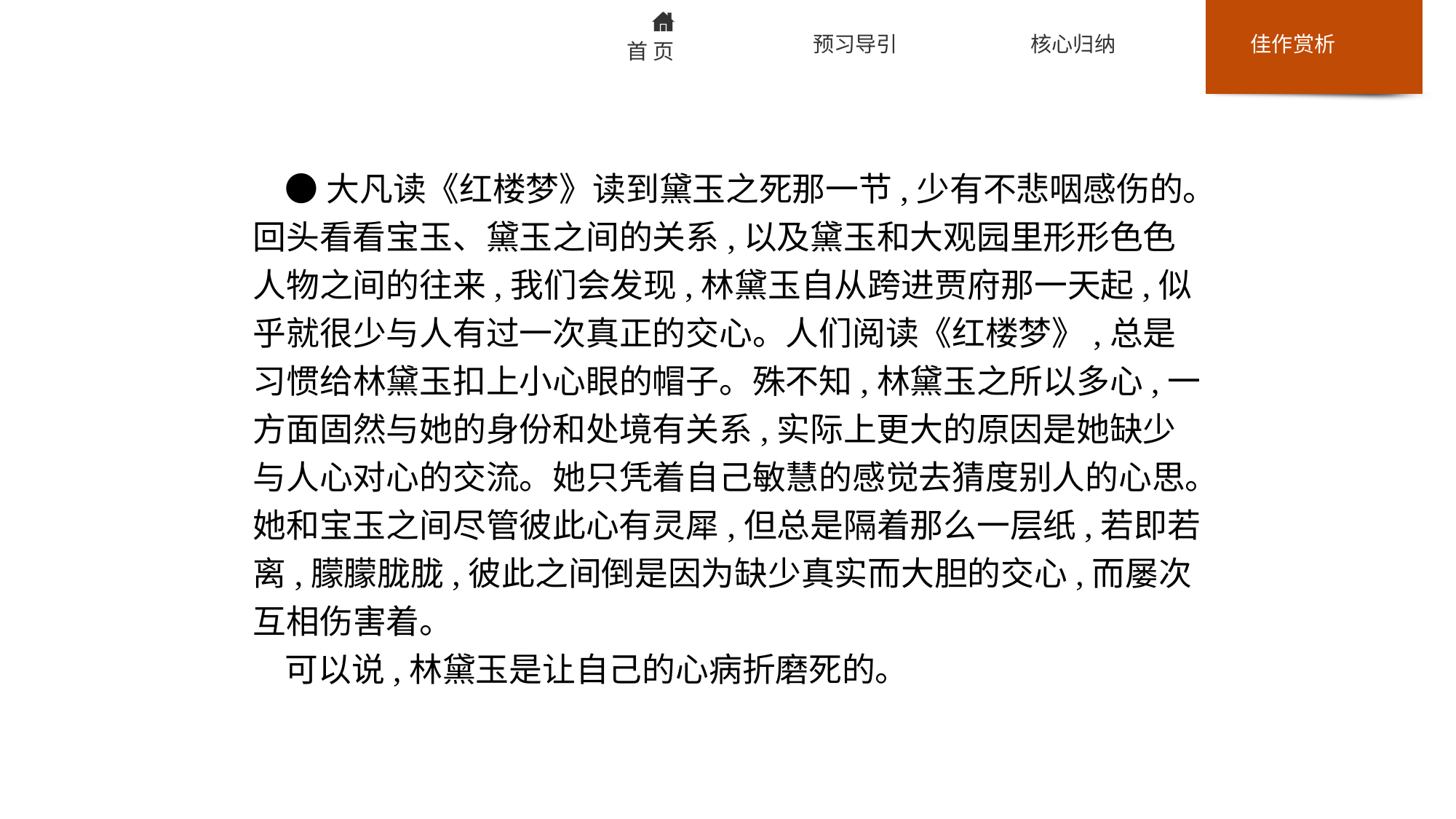

●大凡读《红楼梦》读到黛玉之死那一节,少有不悲咽感伤的。回头看看宝玉、黛玉之间的关系,以及黛玉和大观园里形形色色人物之间的往来,我们会发现,林黛玉自从跨进贾府那一天起,似乎就很少与人有过一次真正的交心。人们阅读《红楼梦》,总是习惯给林黛玉扣上小心眼的帽子。殊不知,林黛玉之所以多心,一方面固然与她的身份和处境有关系,实际上更大的原因是她缺少与人心对心的交流。她只凭着自己敏慧的感觉去猜度别人的心思。她和宝玉之间尽管彼此心有灵犀,但总是隔着那么一层纸,若即若离,朦朦胧胧,彼此之间倒是因为缺少真实而大胆的交心,而屡次互相伤害着。
可以说,林黛玉是让自己的心病折磨死的。